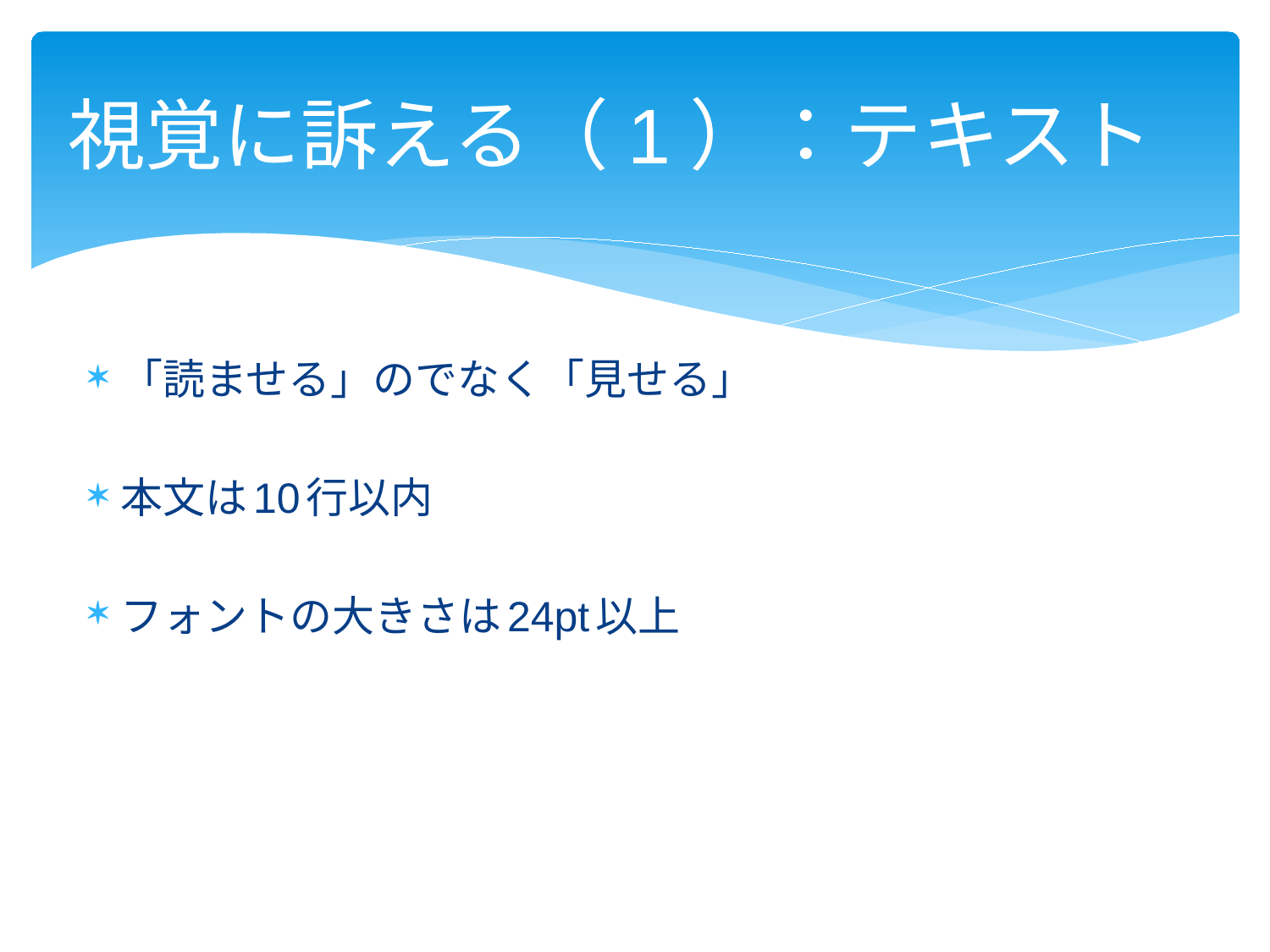

# 視覚に訴える（1）：テキスト
「読ませる」のでなく「見せる」

本文は10行以内

フォントの大きさは24pt以上